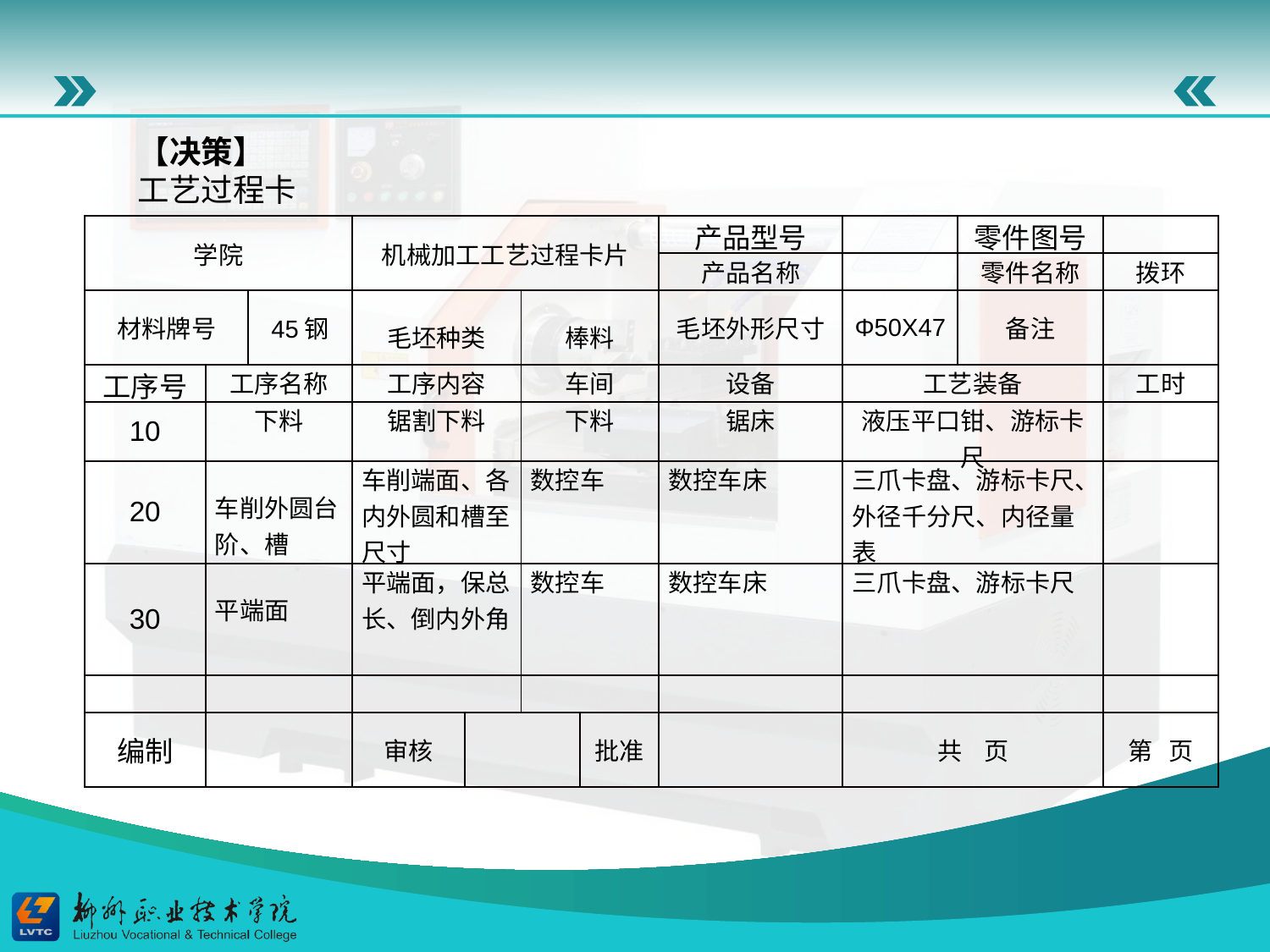

【决策】
工艺过程卡

| 学院 |  |  | 机械加工工艺过程卡片 |  |  |  | 产品型号 |  | 零件图号 |  |
| --- | --- | --- | --- | --- | --- | --- | --- | --- | --- | --- |
|  |  |  |  |  |  |  | 产品名称 |  | 零件名称 | 拨环 |
| 材料牌号 |  | 45钢 | 毛坯种类 |  | 棒料 |  | 毛坯外形尺寸 | Φ50X47 | 备注 |  |
| 工序号 | 工序名称 |  | 工序内容 |  | 车间 |  | 设备 | 工艺装备 |  | 工时 |
| 10 | 下料 |  | 锯割下料 |  | 下料 |  | 锯床 | 液压平口钳、游标卡尺 |  |  |
| 20 | 车削外圆台阶、槽 |  | 车削端面、各内外圆和槽至尺寸 |  | 数控车 |  | 数控车床 | 三爪卡盘、游标卡尺、外径千分尺、内径量表 |  |  |
| 30 | 平端面 |  | 平端面，保总长、倒内外角 |  | 数控车 |  | 数控车床 | 三爪卡盘、游标卡尺 |  |  |
|  |  |  |  |  |  |  |  |  |  |  |
| 编制 |  |  | 审核 |  |  | 批准 |  | 共 页 |  | 第 页 |